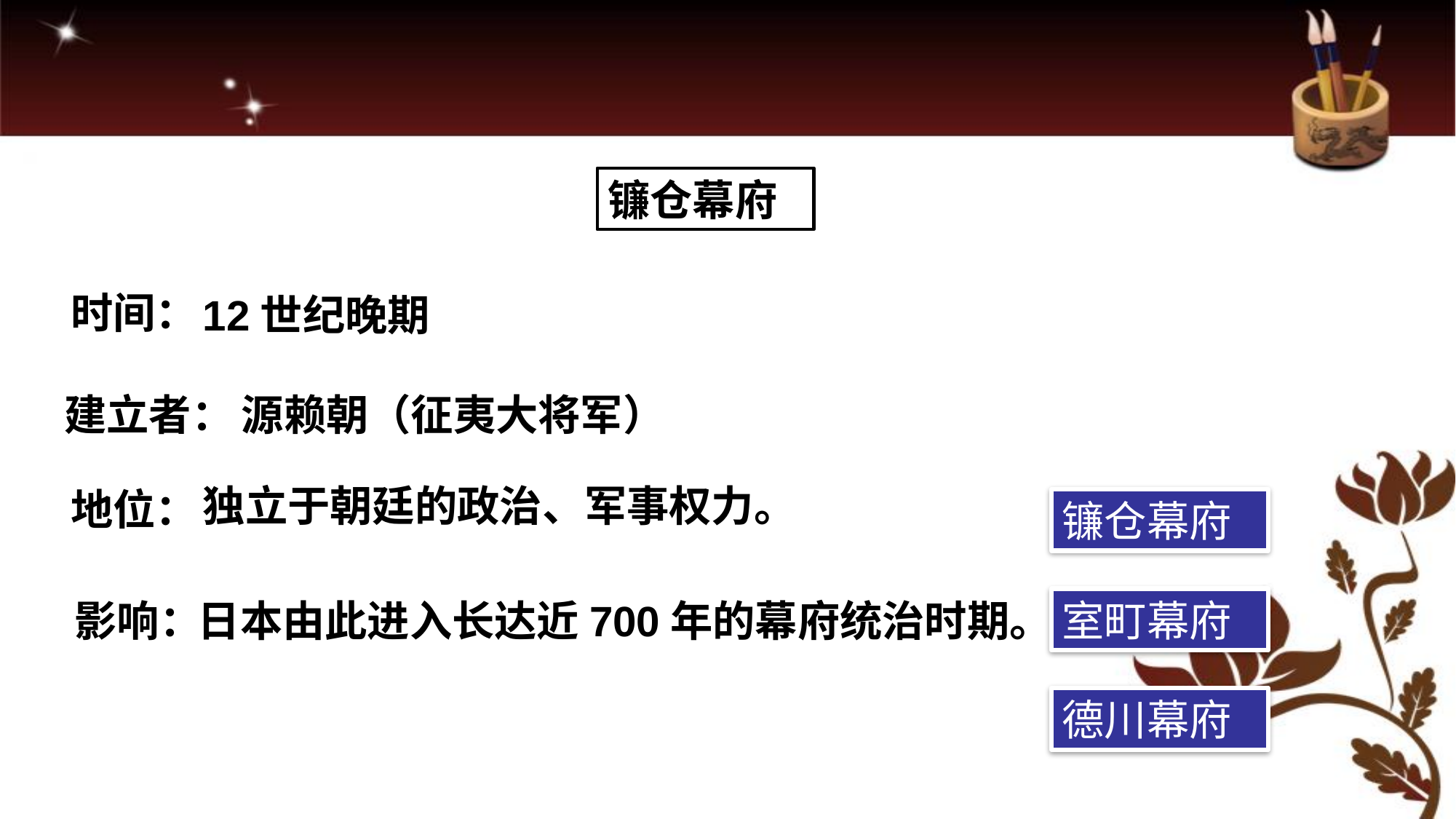

镰仓幕府
时间：
12世纪晚期
建立者：
源赖朝（征夷大将军）
独立于朝廷的政治、军事权力。
地位：
镰仓幕府
日本由此进入长达近700年的幕府统治时期。
室町幕府
影响：
德川幕府